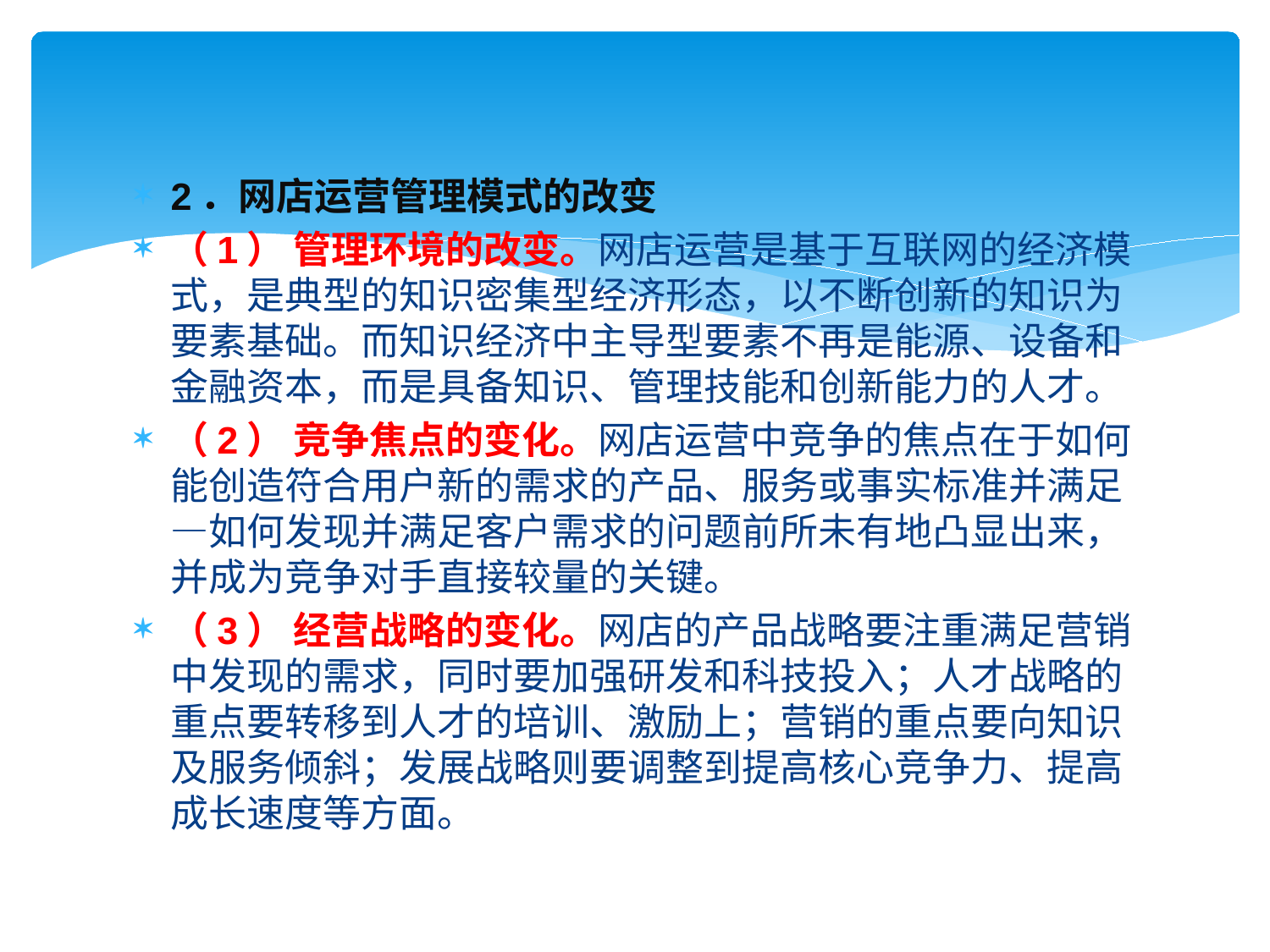

2．网店运营管理模式的改变
（1） 管理环境的改变。网店运营是基于互联网的经济模式，是典型的知识密集型经济形态，以不断创新的知识为要素基础。而知识经济中主导型要素不再是能源、设备和金融资本，而是具备知识、管理技能和创新能力的人才。
（2） 竞争焦点的变化。网店运营中竞争的焦点在于如何能创造符合用户新的需求的产品、服务或事实标准并满足—如何发现并满足客户需求的问题前所未有地凸显出来，并成为竞争对手直接较量的关键。
（3） 经营战略的变化。网店的产品战略要注重满足营销中发现的需求，同时要加强研发和科技投入；人才战略的重点要转移到人才的培训、激励上；营销的重点要向知识及服务倾斜；发展战略则要调整到提高核心竞争力、提高成长速度等方面。